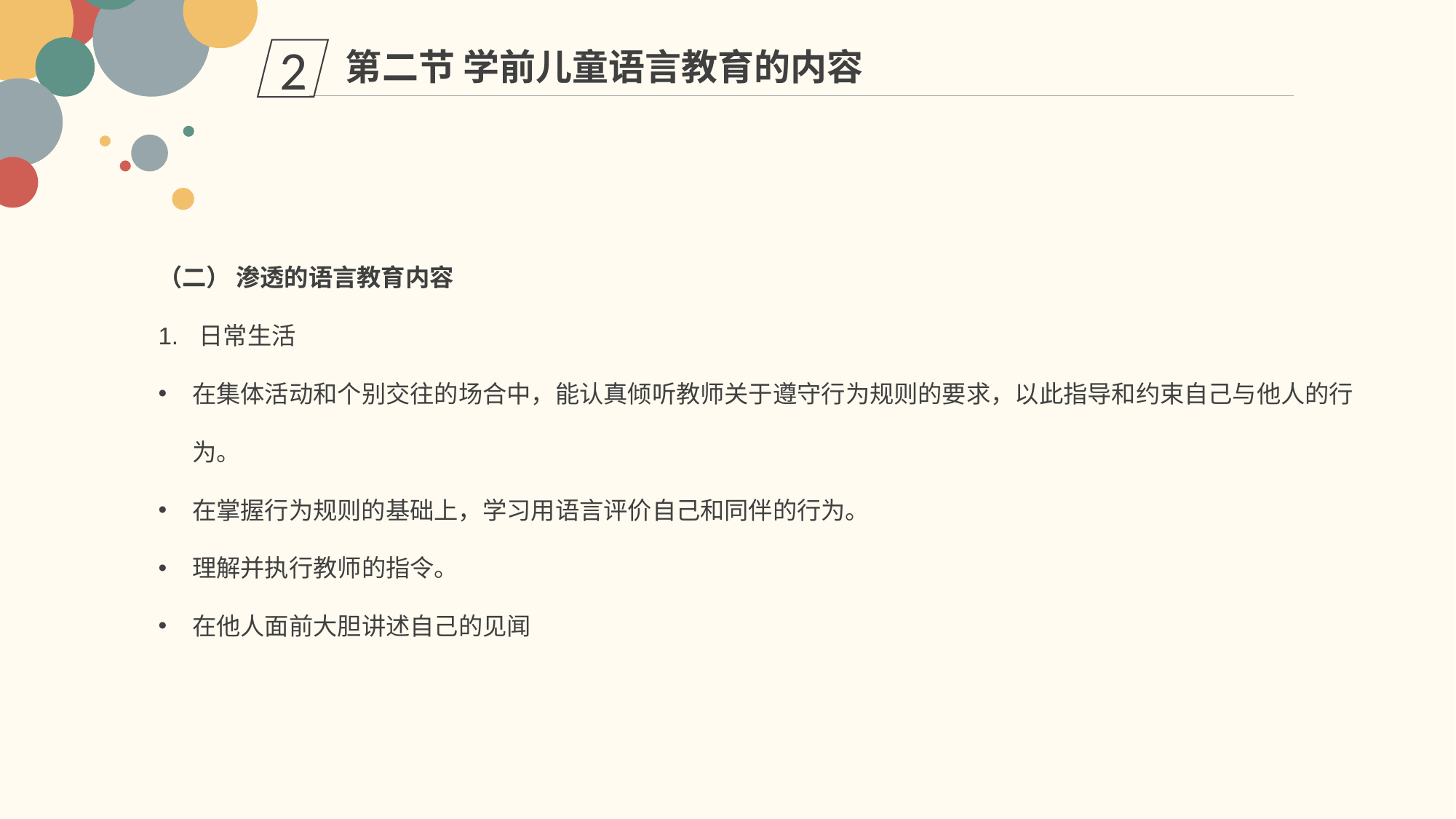

第二节 学前儿童语言教育的内容
2
（二） 渗透的语言教育内容
日常生活
在集体活动和个别交往的场合中，能认真倾听教师关于遵守行为规则的要求，以此指导和约束自己与他人的行为。
在掌握行为规则的基础上，学习用语言评价自己和同伴的行为。
理解并执行教师的指令。
在他人面前大胆讲述自己的见闻